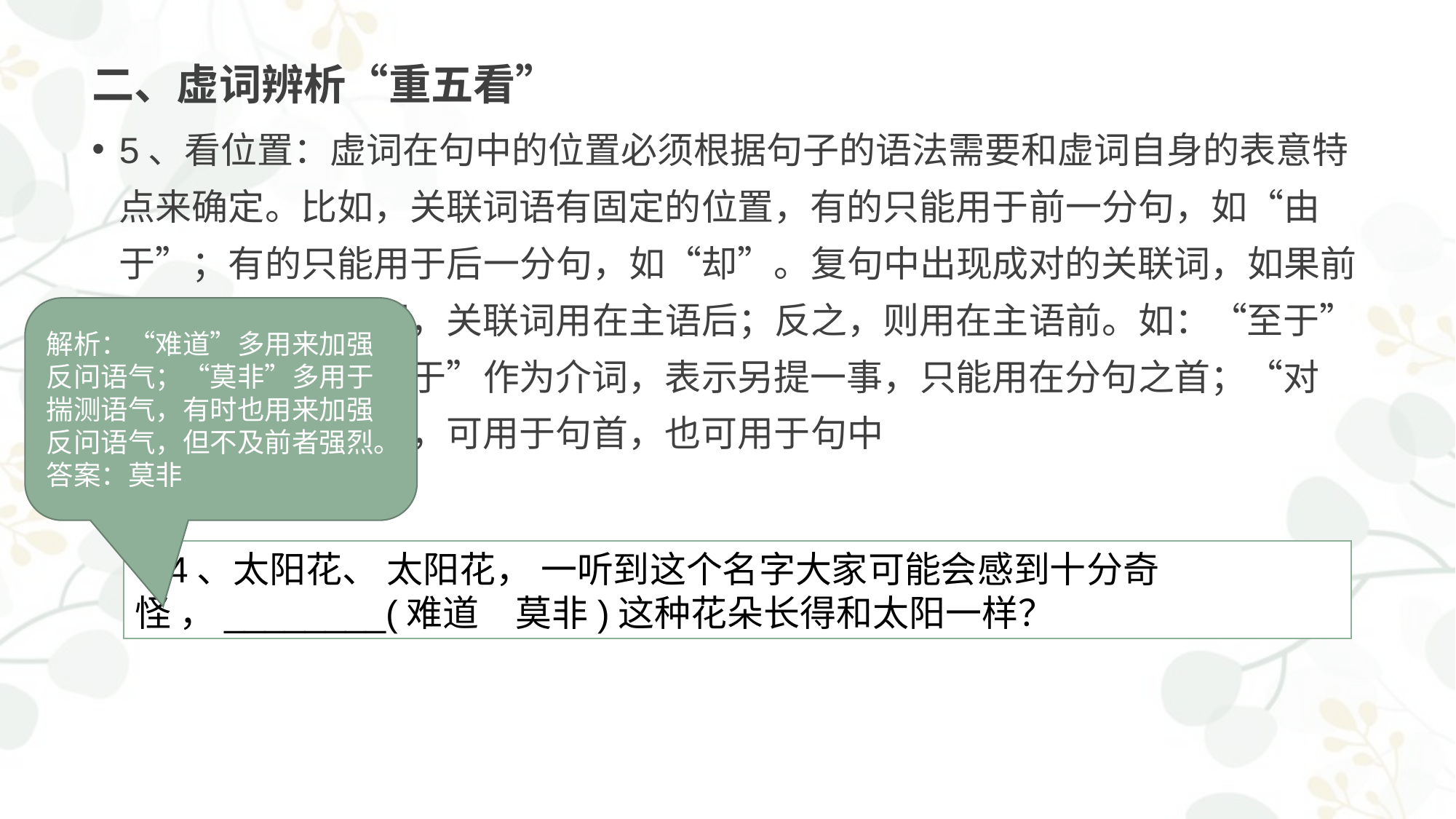

# 二、虚词辨析“重五看”
5、看位置：虚词在句中的位置必须根据句子的语法需要和虚词自身的表意特点来确定。比如，关联词语有固定的位置，有的只能用于前一分句，如“由于”；有的只能用于后一分句，如“却”。复句中出现成对的关联词，如果前后分句的主语相同，关联词用在主语后；反之，则用在主语前。如：“至于”与“对于”。“至于”作为介词，表示另提一事，只能用在分句之首；“对于”表示引入对象，可用于句首，也可用于句中
解析：“难道”多用来加强反问语气；“莫非”多用于揣测语气，有时也用来加强反问语气，但不及前者强烈。
答案：莫非
小试牛刀
4、太阳花、 太阳花， 一听到这个名字大家可能会感到十分奇怪 ，________(难道　莫非)这种花朵长得和太阳一样？